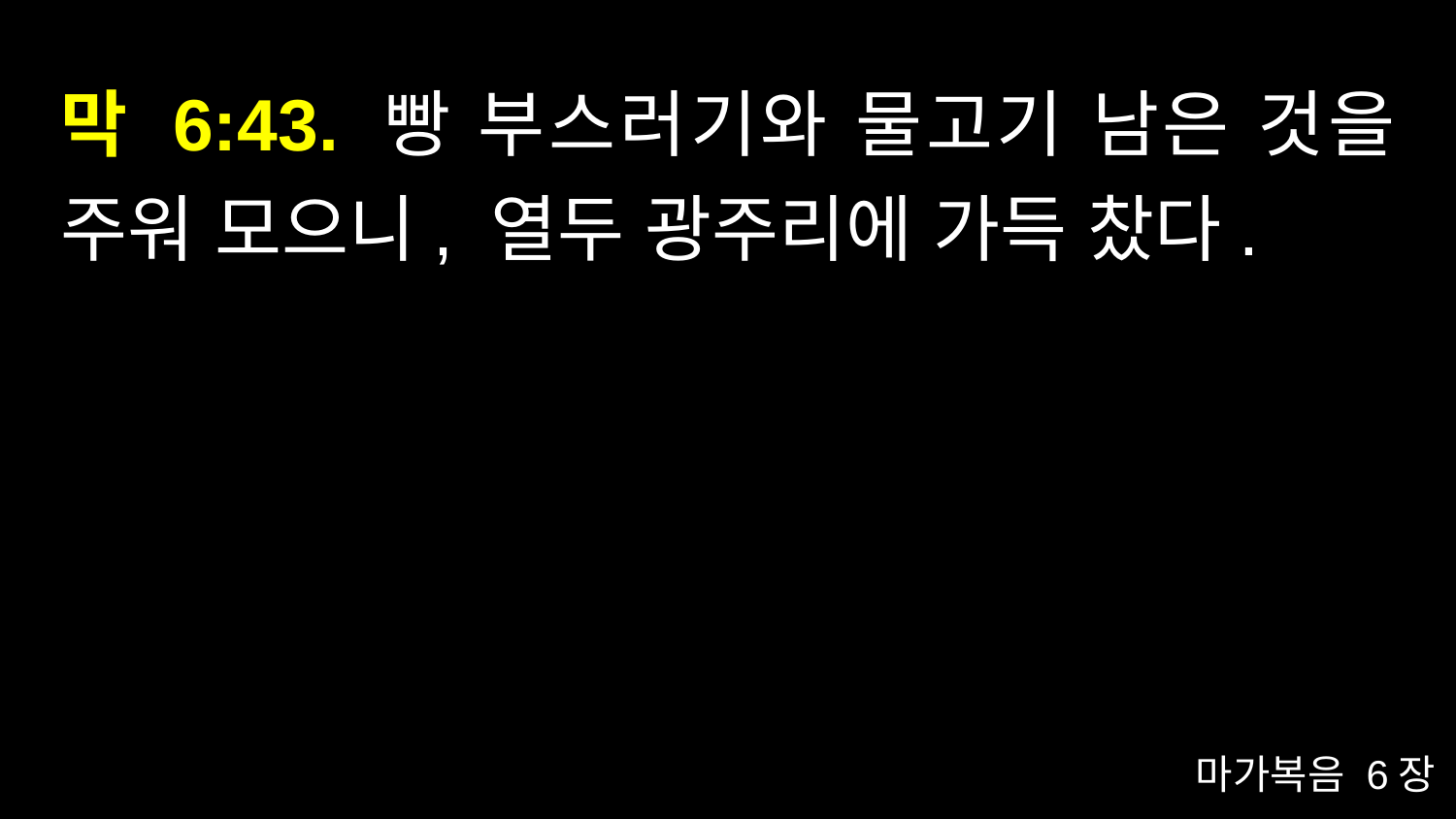

# 막 6:43. 빵 부스러기와 물고기 남은 것을 주워 모으니, 열두 광주리에 가득 찼다.
마가복음 6장